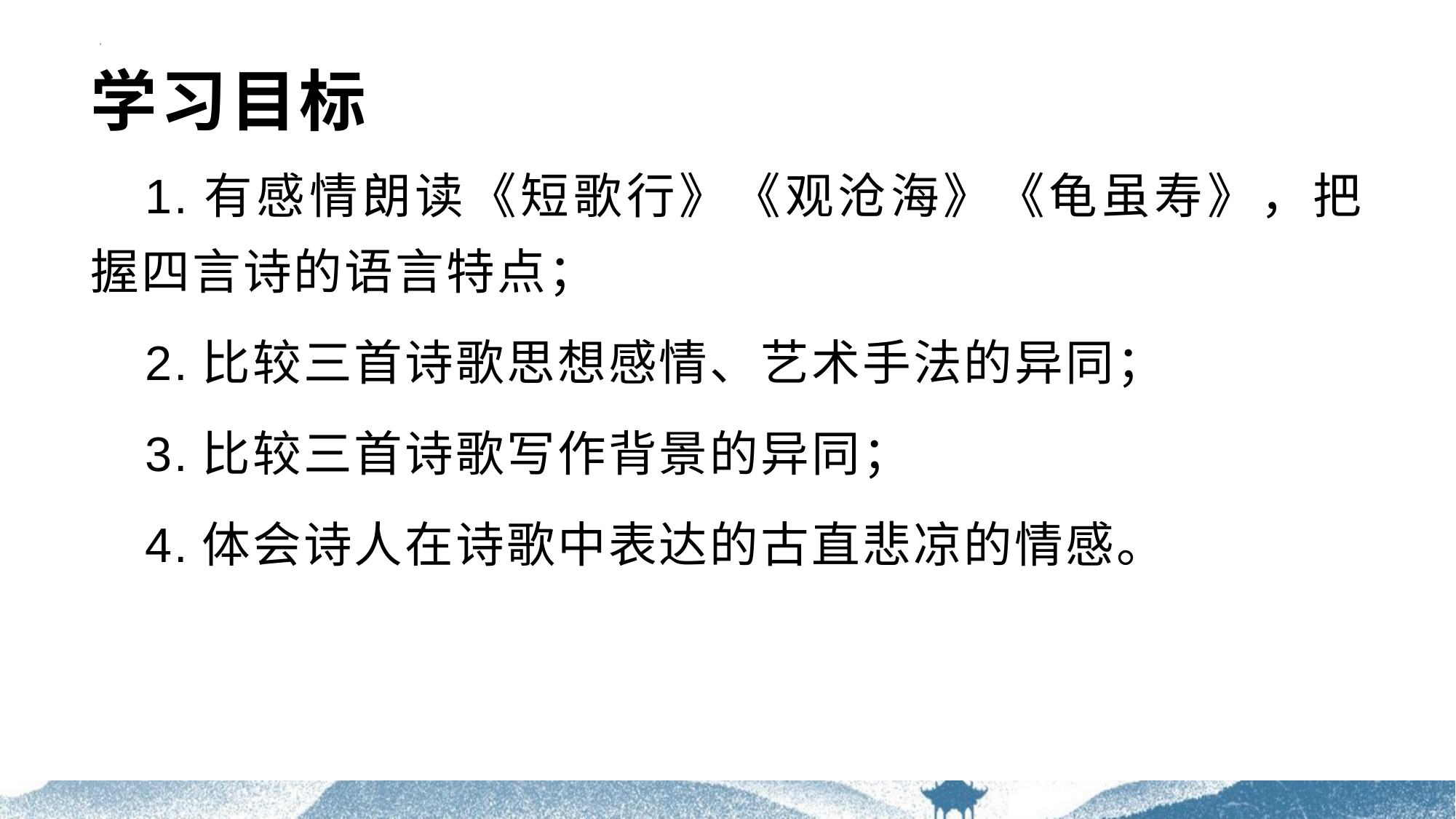

# 学习目标
1.有感情朗读《短歌行》《观沧海》《龟虽寿》，把握四言诗的语言特点；
2.比较三首诗歌思想感情、艺术手法的异同；
3.比较三首诗歌写作背景的异同；
4.体会诗人在诗歌中表达的古直悲凉的情感。